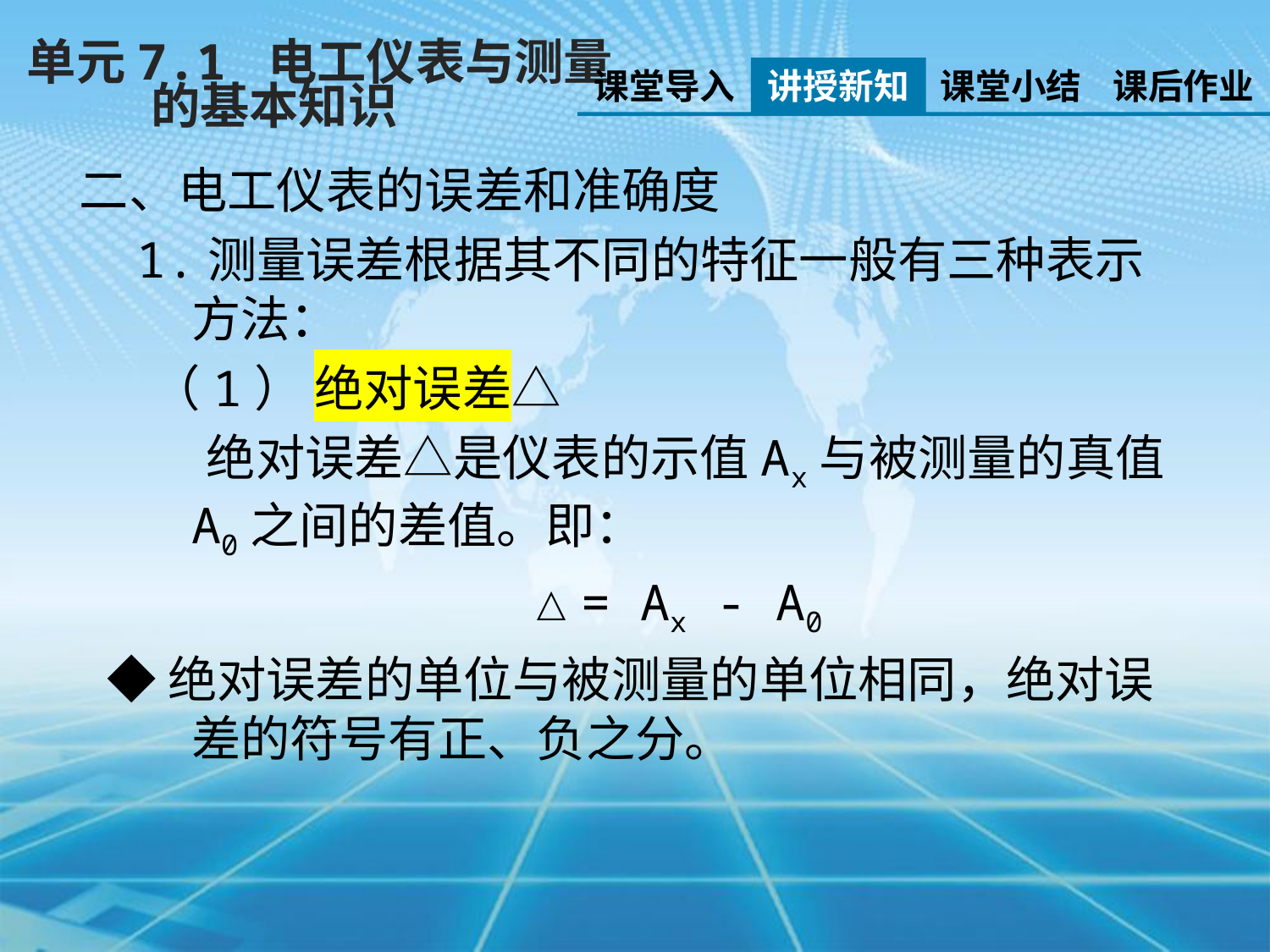

单元7.1 电工仪表与测量
          的基本知识
课堂导入
讲授新知
课堂小结
课后作业
二、电工仪表的误差和准确度
 1.测量误差根据其不同的特征一般有三种表示方法：
   （1） 绝对误差△
        绝对误差△是仪表的示值Ax与被测量的真值A0之间的差值。即：
              △= Ax - A0
◆绝对误差的单位与被测量的单位相同，绝对误差的符号有正、负之分。